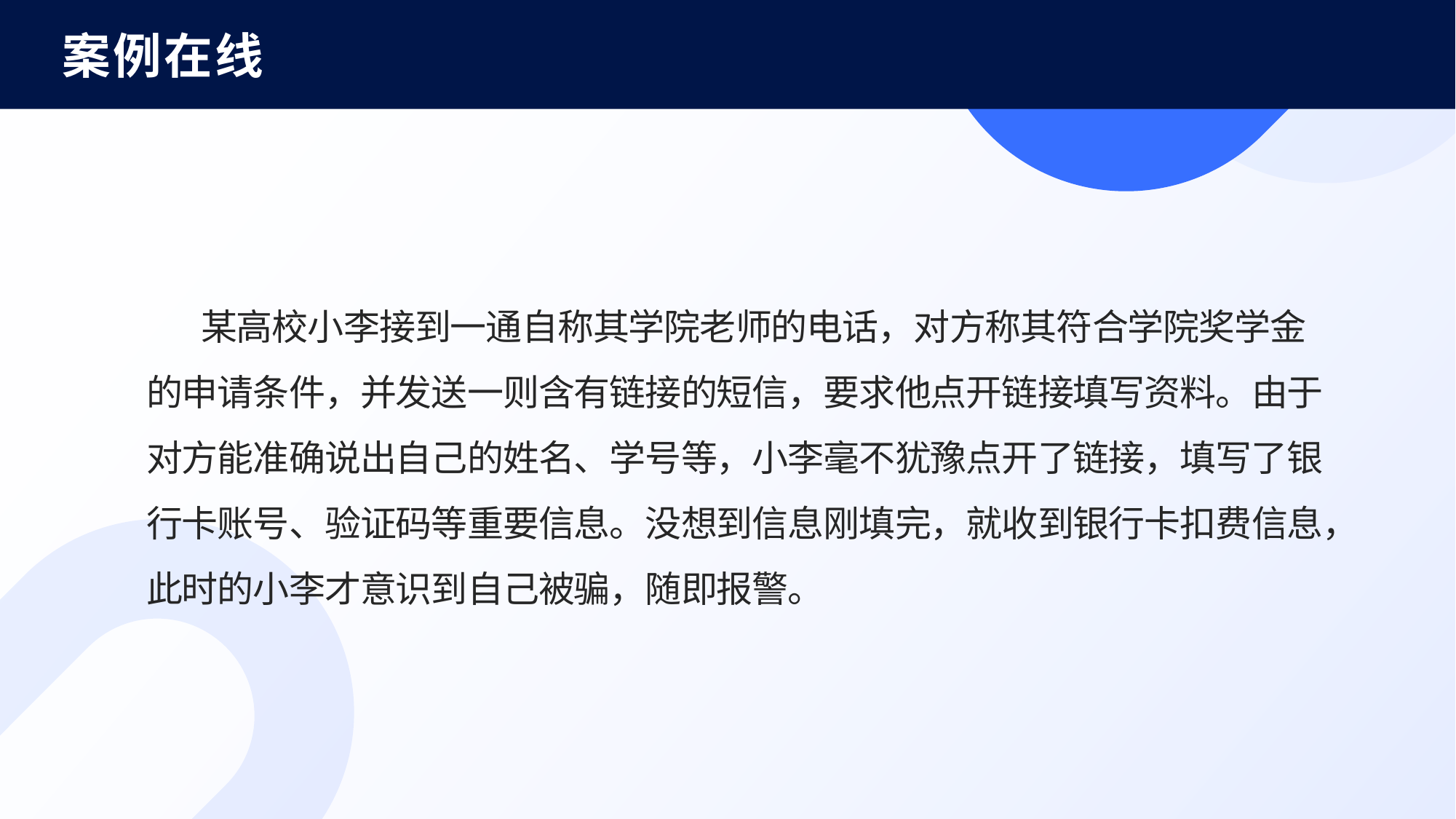

案例在线
某高校小李接到一通自称其学院老师的电话，对方称其符合学院奖学金的申请条件，并发送一则含有链接的短信，要求他点开链接填写资料。由于对方能准确说出自己的姓名、学号等，小李毫不犹豫点开了链接，填写了银行卡账号、验证码等重要信息。没想到信息刚填完，就收到银行卡扣费信息，此时的小李才意识到自己被骗，随即报警。